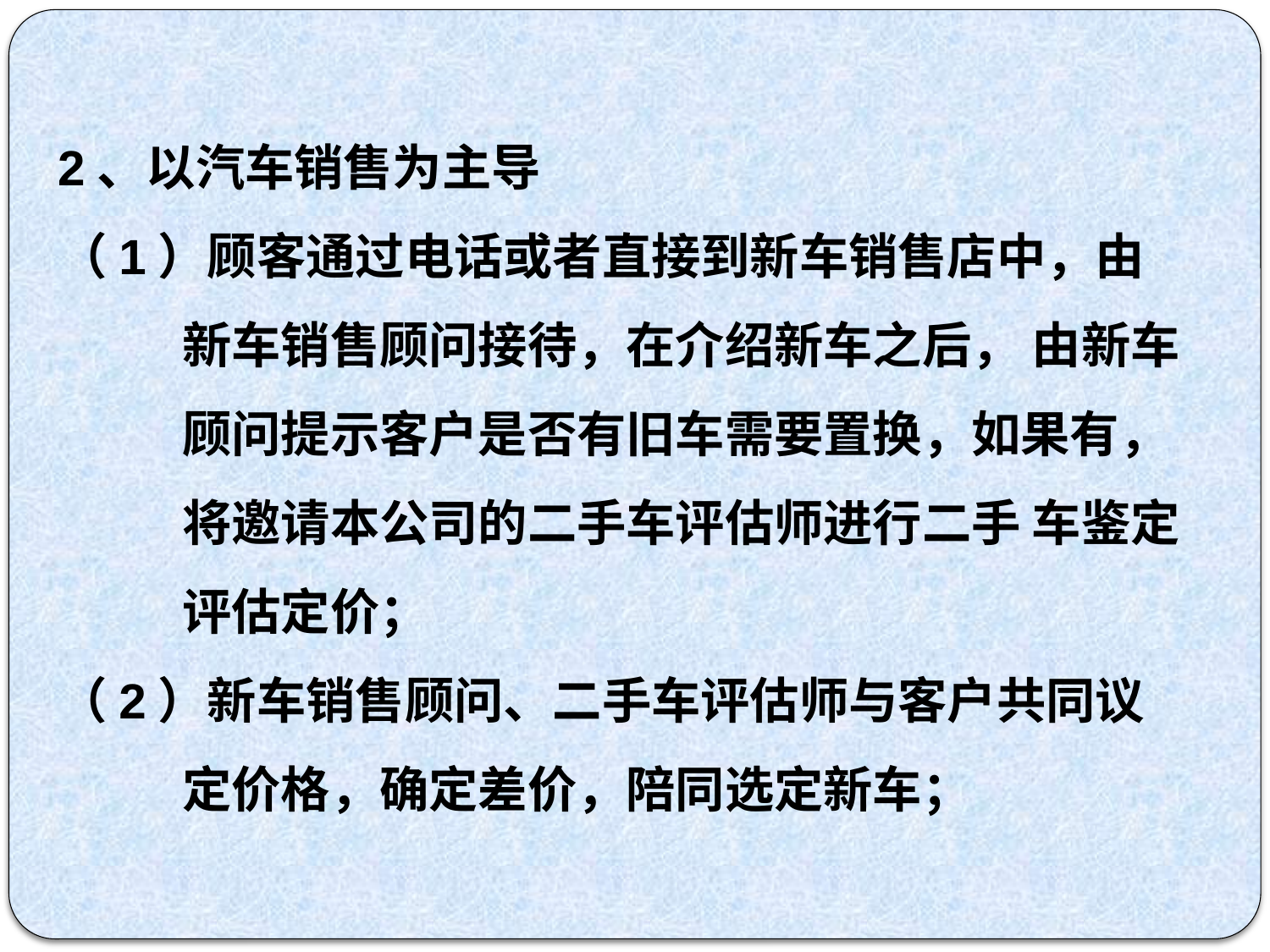

2、以汽车销售为主导
（1）顾客通过电话或者直接到新车销售店中，由新车销售顾问接待，在介绍新车之后， 由新车顾问提示客户是否有旧车需要置换，如果有，将邀请本公司的二手车评估师进行二手 车鉴定评估定价；
（2）新车销售顾问、二手车评估师与客户共同议定价格，确定差价，陪同选定新车；